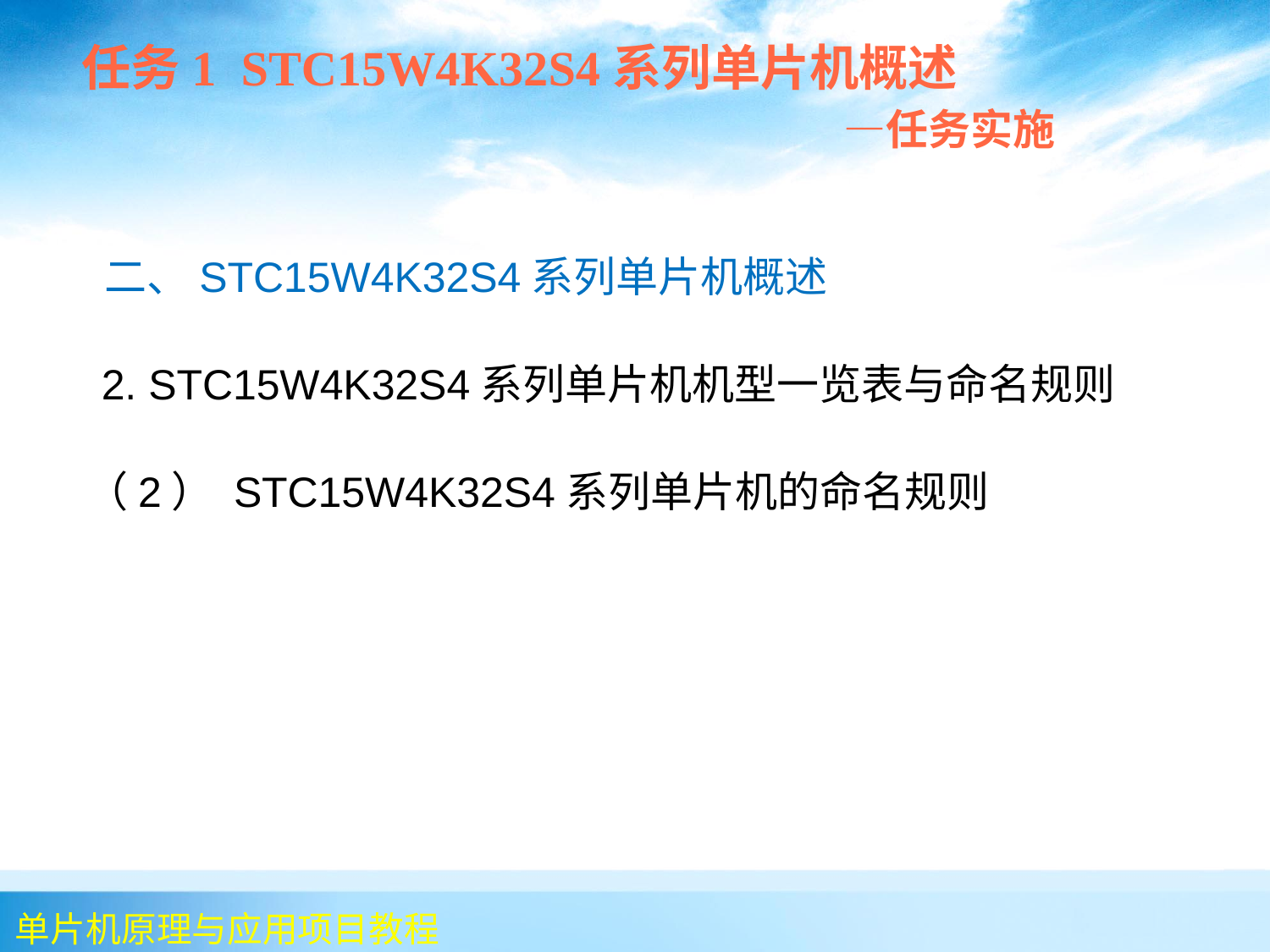

任务1  STC15W4K32S4系列单片机概述
                                                                        —任务实施
   二、STC15W4K32S4系列单片机概述
   2. STC15W4K32S4系列单片机机型一览表与命名规则
 （2） STC15W4K32S4系列单片机的命名规则